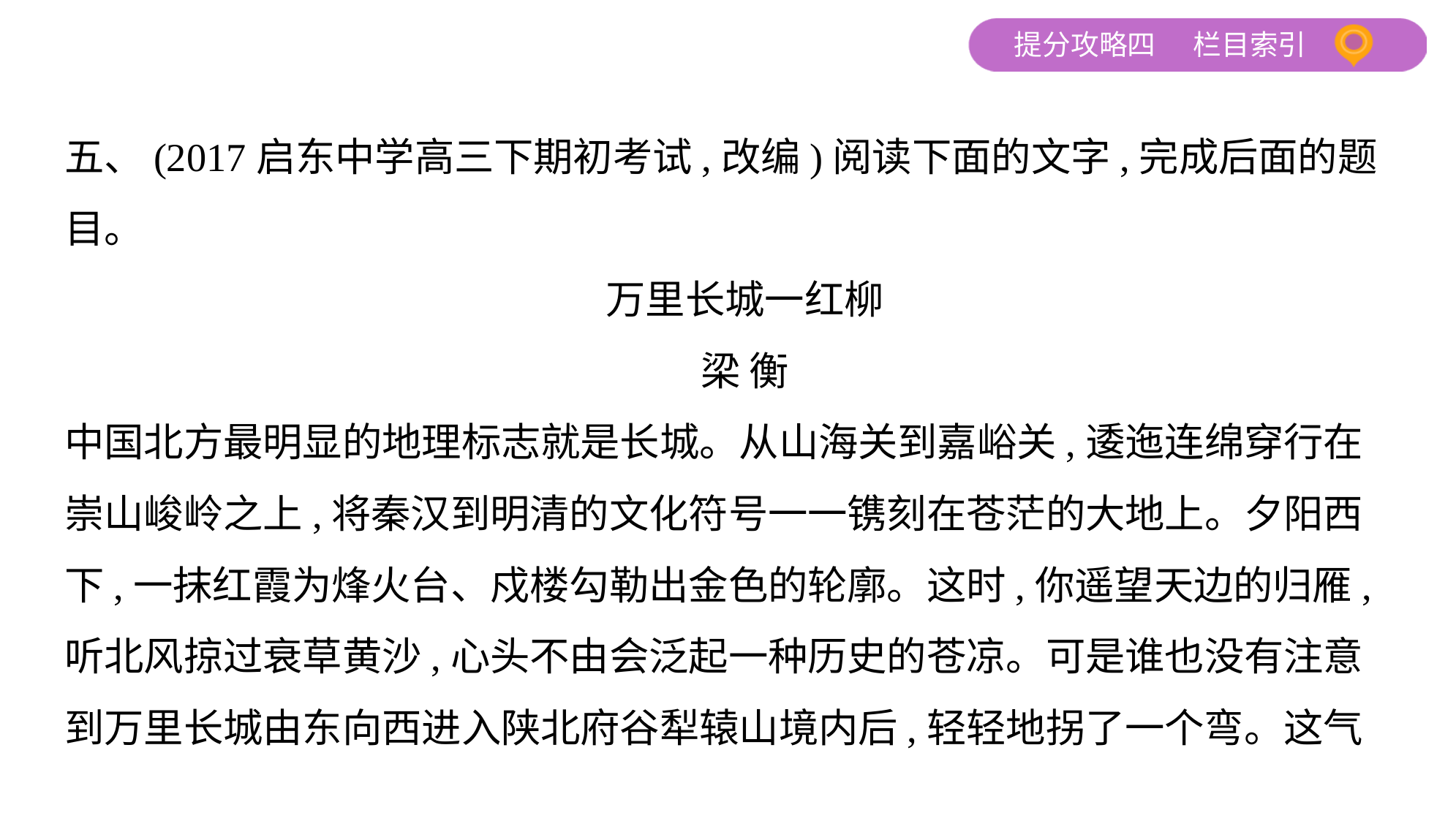

五、(2017启东中学高三下期初考试,改编)阅读下面的文字,完成后面的题
目。
万里长城一红柳
梁 衡
中国北方最明显的地理标志就是长城。从山海关到嘉峪关,逶迤连绵穿行在
崇山峻岭之上,将秦汉到明清的文化符号一一镌刻在苍茫的大地上。夕阳西
下,一抹红霞为烽火台、戍楼勾勒出金色的轮廓。这时,你遥望天边的归雁,
听北风掠过衰草黄沙,心头不由会泛起一种历史的苍凉。可是谁也没有注意
到万里长城由东向西进入陕北府谷犁辕山境内后,轻轻地拐了一个弯。这气